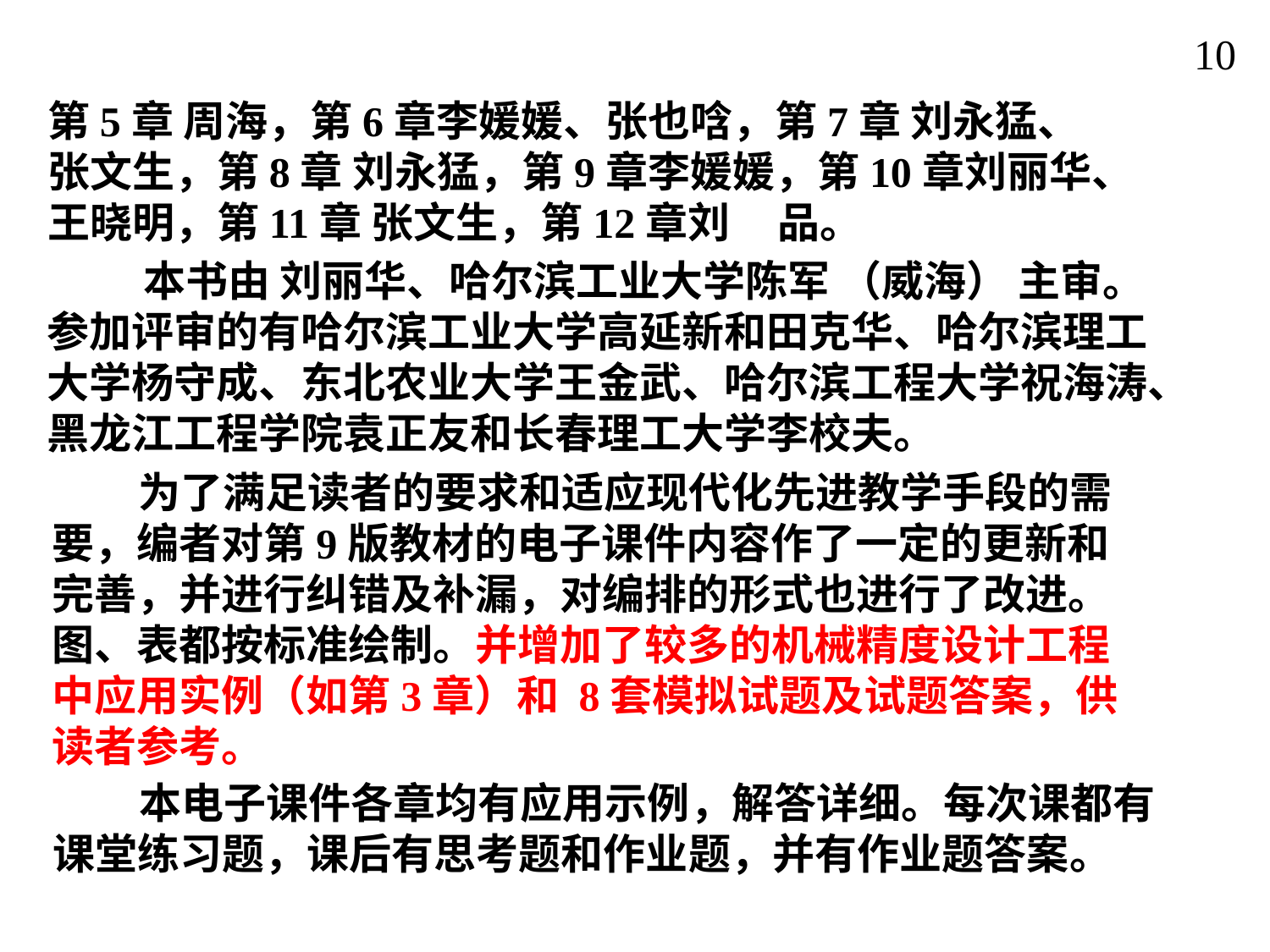

10
第5章 周海，第6章李媛媛、张也唅，第7章 刘永猛、张文生，第8章 刘永猛，第9章李媛媛，第10章刘丽华、王晓明，第11章 张文生，第12章刘     品。
         本书由 刘丽华、哈尔滨工业大学陈军 （威海） 主审。参加评审的有哈尔滨工业大学高延新和田克华、哈尔滨理工大学杨守成、东北农业大学王金武、哈尔滨工程大学祝海涛、黑龙江工程学院袁正友和长春理工大学李校夫。
        为了满足读者的要求和适应现代化先进教学手段的需要，编者对第9版教材的电子课件内容作了一定的更新和完善，并进行纠错及补漏，对编排的形式也进行了改进。图、表都按标准绘制。并增加了较多的机械精度设计工程中应用实例（如第3章）和 8套模拟试题及试题答案，供读者参考。
        本电子课件各章均有应用示例，解答详细。每次课都有课堂练习题，课后有思考题和作业题，并有作业题答案。